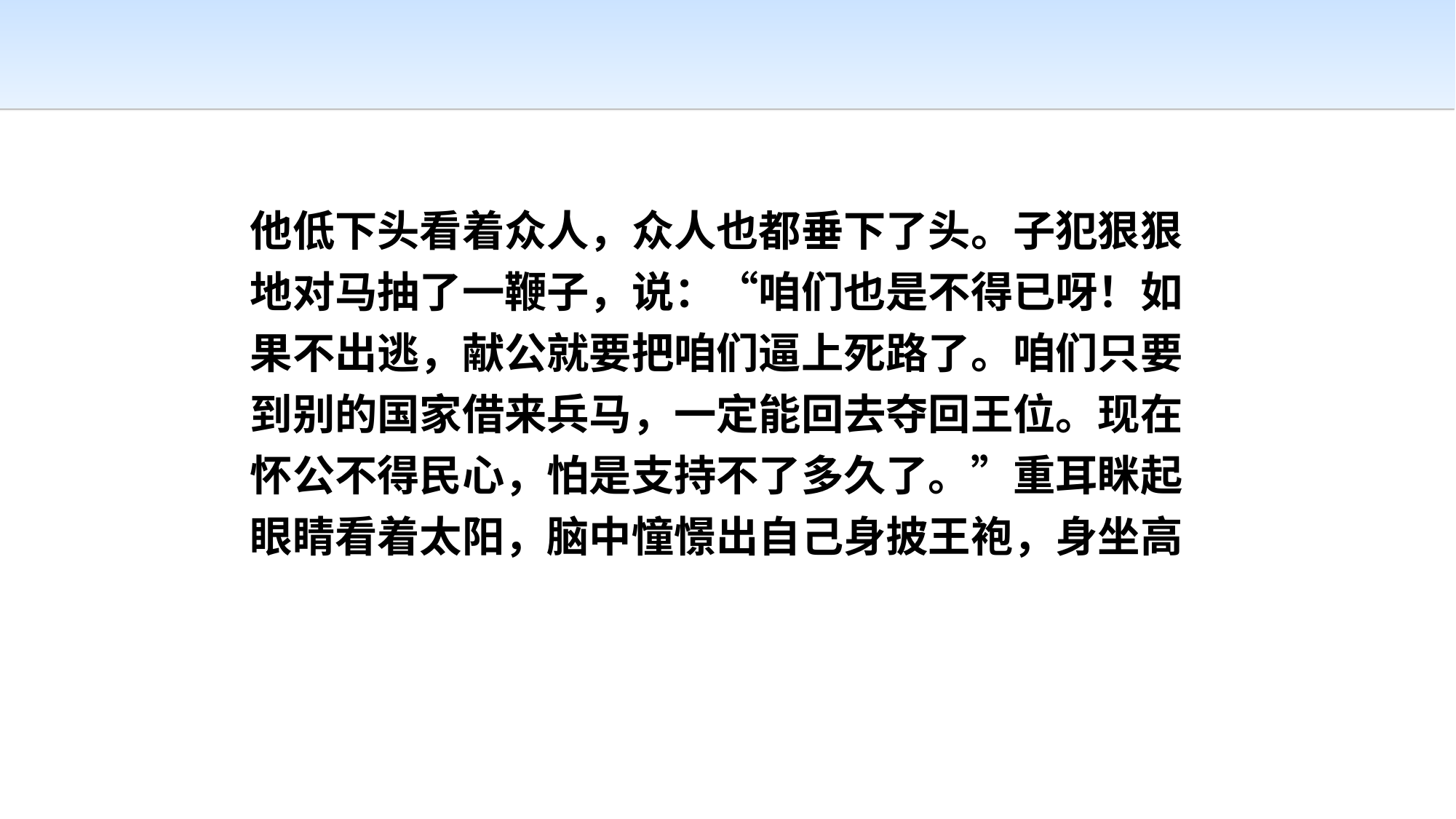

他低下头看着众人，众人也都垂下了头。子犯狠狠地对马抽了一鞭子，说：“咱们也是不得已呀！如果不出逃，献公就要把咱们逼上死路了。咱们只要到别的国家借来兵马，一定能回去夺回王位。现在怀公不得民心，怕是支持不了多久了。”重耳眯起眼睛看着太阳，脑中憧憬出自己身披王袍，身坐高